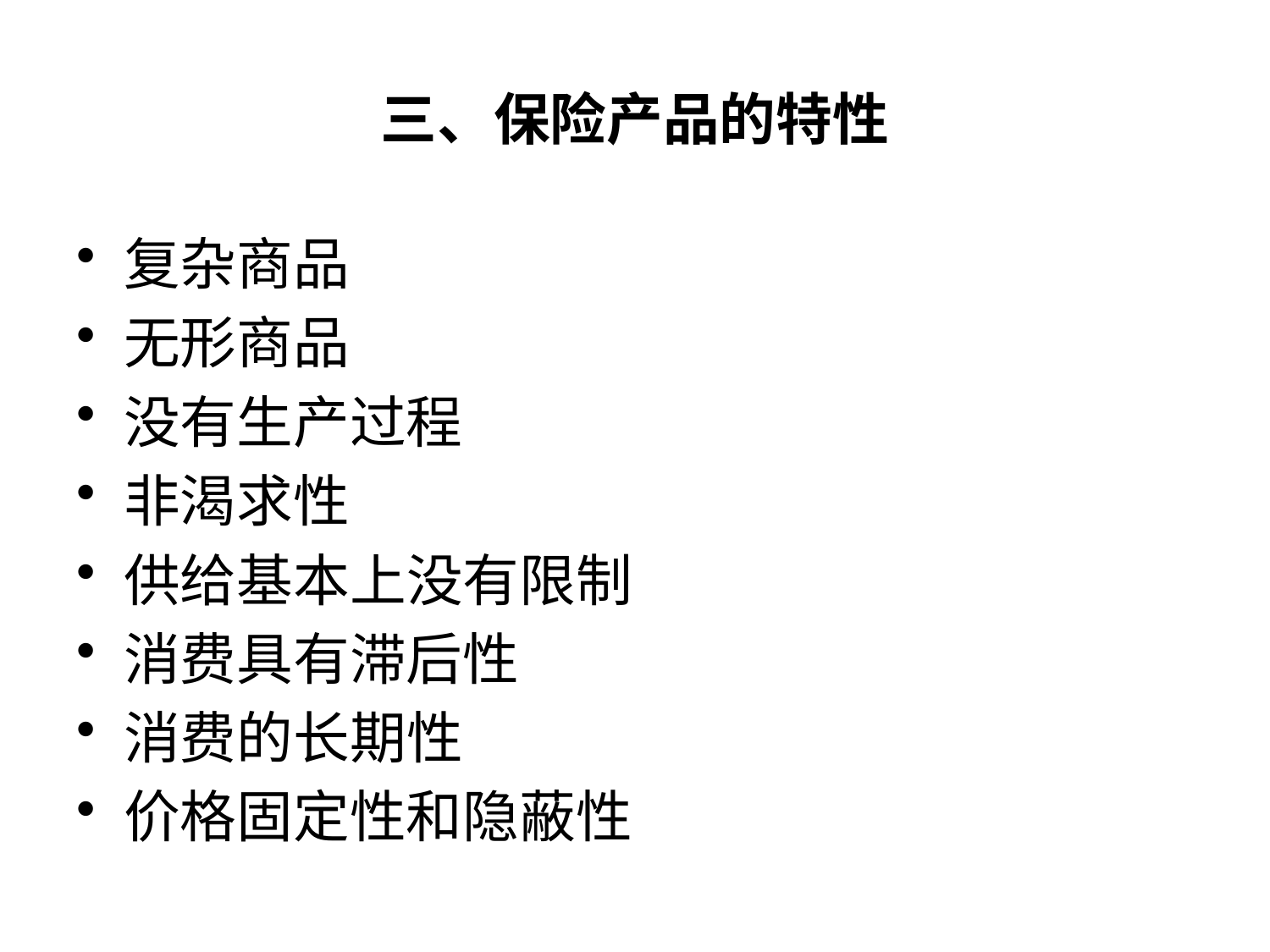

# 三、保险产品的特性
复杂商品
无形商品
没有生产过程
非渴求性
供给基本上没有限制
消费具有滞后性
消费的长期性
价格固定性和隐蔽性